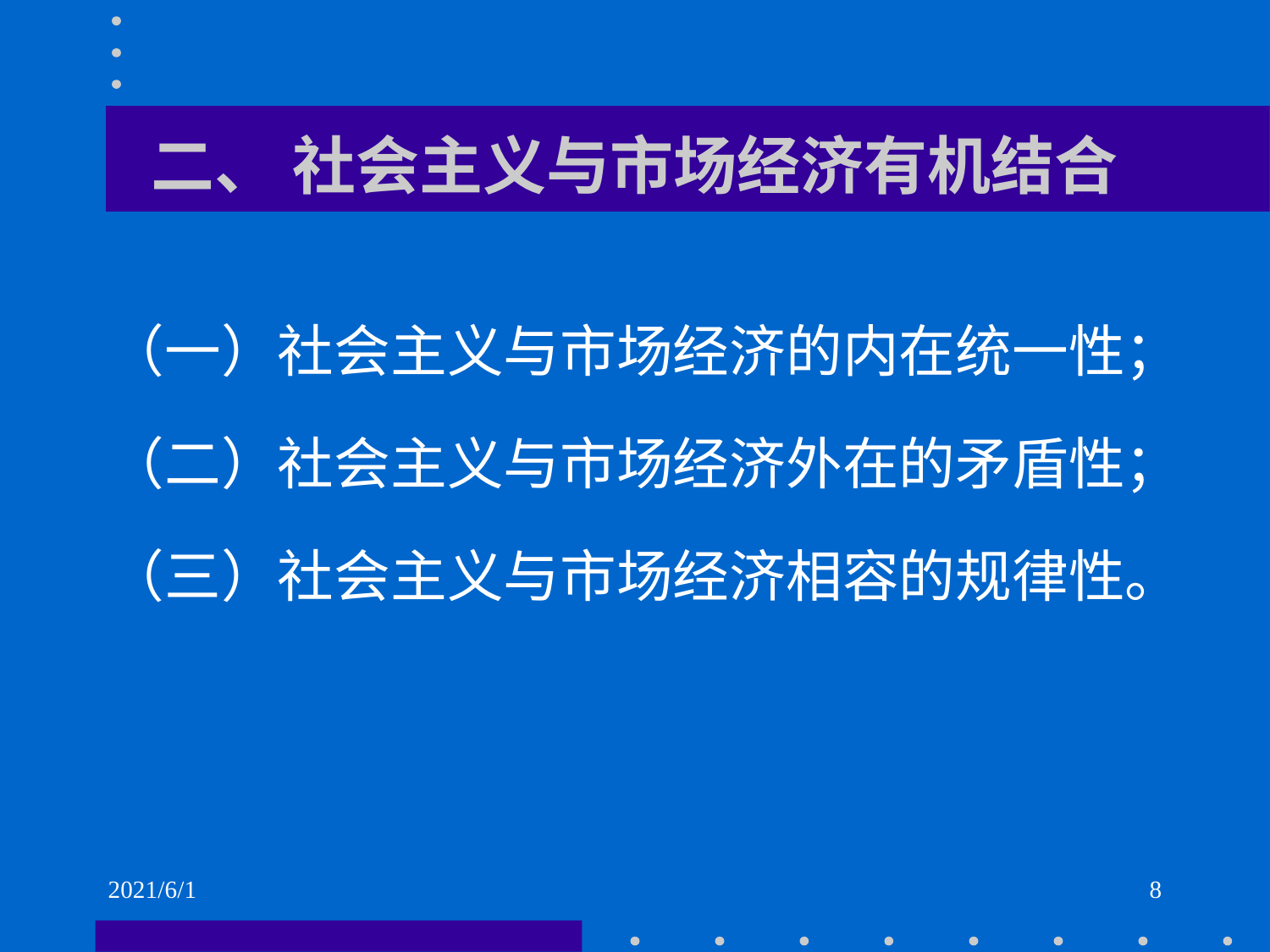

# 二、 社会主义与市场经济有机结合
（一）社会主义与市场经济的内在统一性；
（二）社会主义与市场经济外在的矛盾性；
（三）社会主义与市场经济相容的规律性。
2021/6/1
8